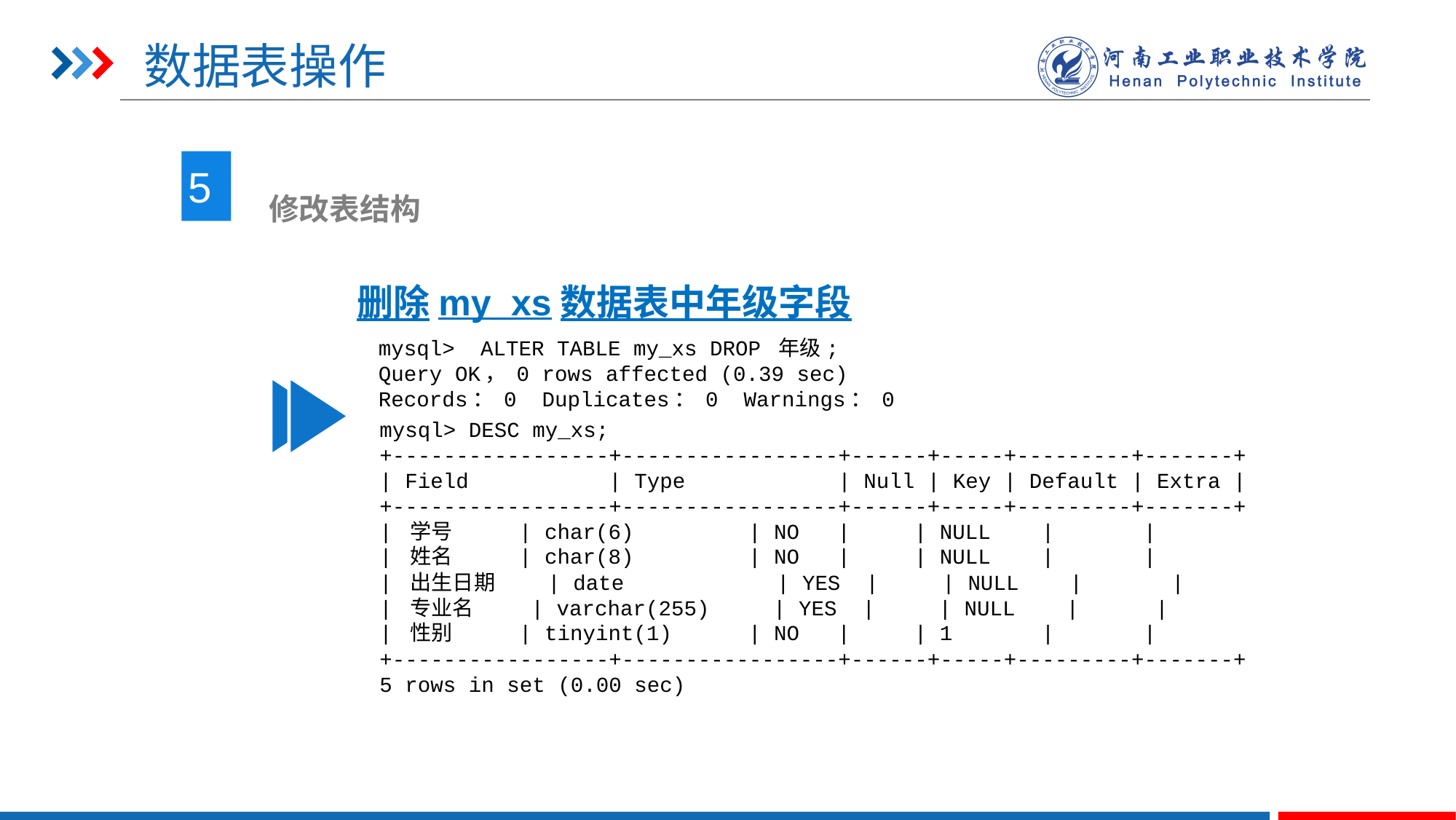

# 数据表操作

5
  修改表结构
删除my_xs数据表中年级字段
mysql>  ALTER TABLE my_xs DROP 年级;
Query OK， 0 rows affected (0.39 sec)
Records： 0  Duplicates： 0  Warnings： 0
mysql> DESC my_xs;
+-----------------+-----------------+------+-----+---------+-------+
| Field           | Type            | Null | Key | Default | Extra |
+-----------------+-----------------+------+-----+---------+-------+
| 学号             | char(6)         | NO   |     | NULL    |       |
| 姓名             | char(8)         | NO   |     | NULL    |       |
| 出生日期          | date            | YES  |     | NULL    |       |
| 专业名           | varchar(255)     | YES  |     | NULL    |      |
| 性别             | tinyint(1)      | NO   |     | 1       |       |
+-----------------+-----------------+------+-----+---------+-------+
5 rows in set (0.00 sec)